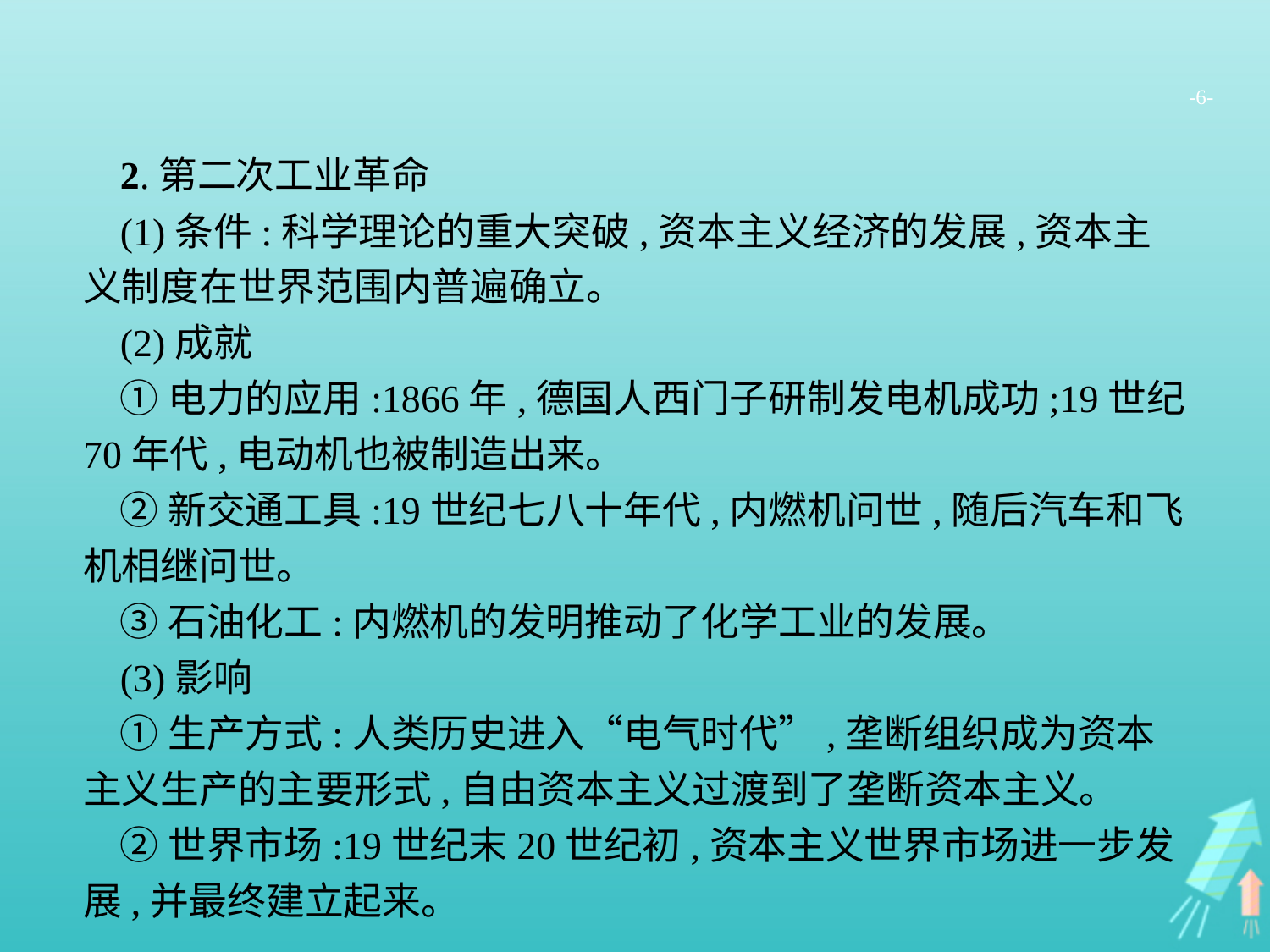

-6-
2.第二次工业革命
(1)条件:科学理论的重大突破,资本主义经济的发展,资本主义制度在世界范围内普遍确立。
(2)成就
①电力的应用:1866年,德国人西门子研制发电机成功;19世纪70年代,电动机也被制造出来。
②新交通工具:19世纪七八十年代,内燃机问世,随后汽车和飞机相继问世。
③石油化工:内燃机的发明推动了化学工业的发展。
(3)影响
①生产方式:人类历史进入“电气时代”,垄断组织成为资本主义生产的主要形式,自由资本主义过渡到了垄断资本主义。
②世界市场:19世纪末20世纪初,资本主义世界市场进一步发展,并最终建立起来。